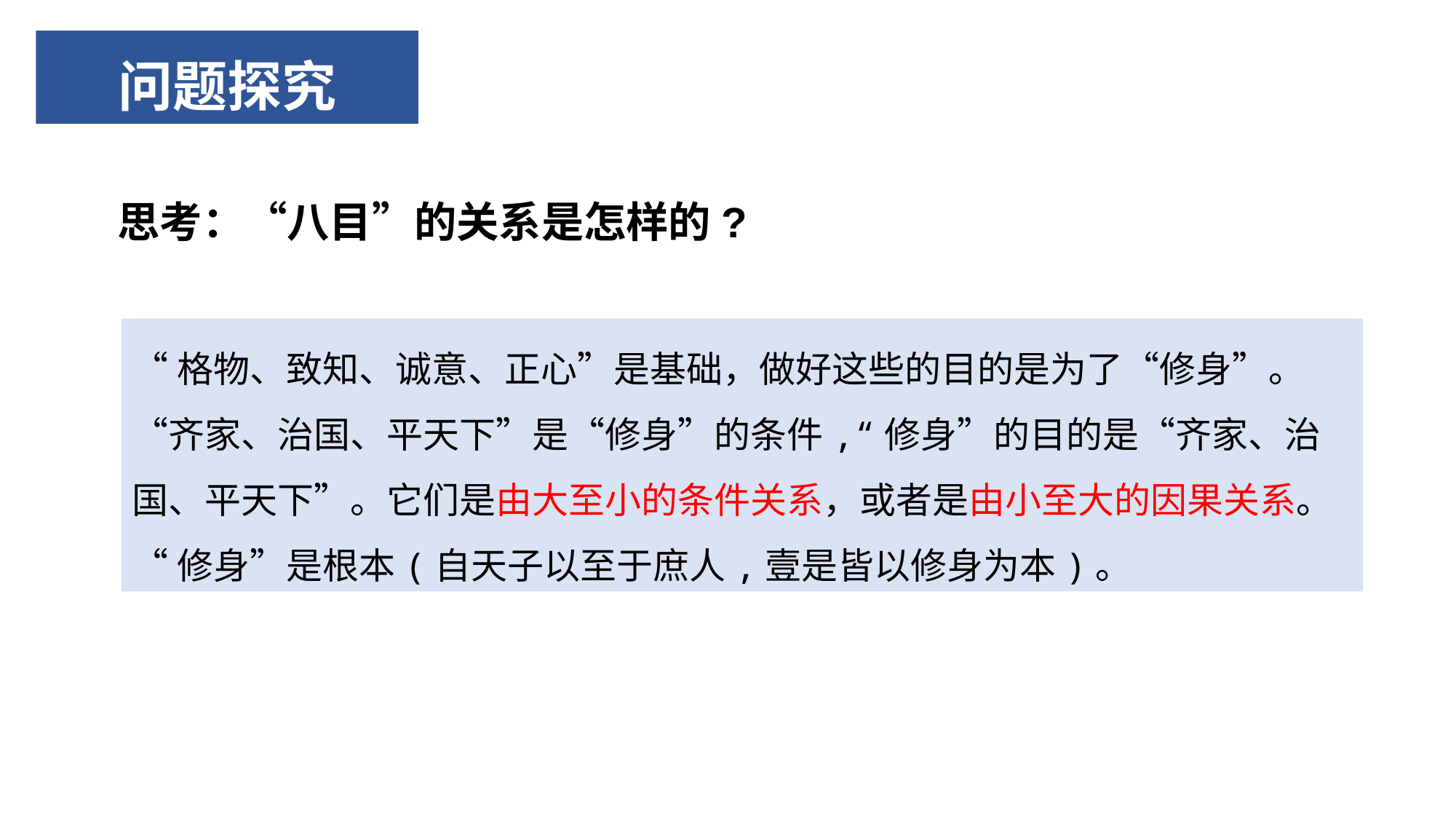

# 问题探究
思考：“八目”的关系是怎样的?
“格物、致知、诚意、正心”是基础，做好这些的目的是为了“修身”。“齐家、治国、平天下”是“修身”的条件,“修身”的目的是“齐家、治国、平天下”。它们是由大至小的条件关系，或者是由小至大的因果关系。
“修身”是根本(自天子以至于庶人,壹是皆以修身为本)。